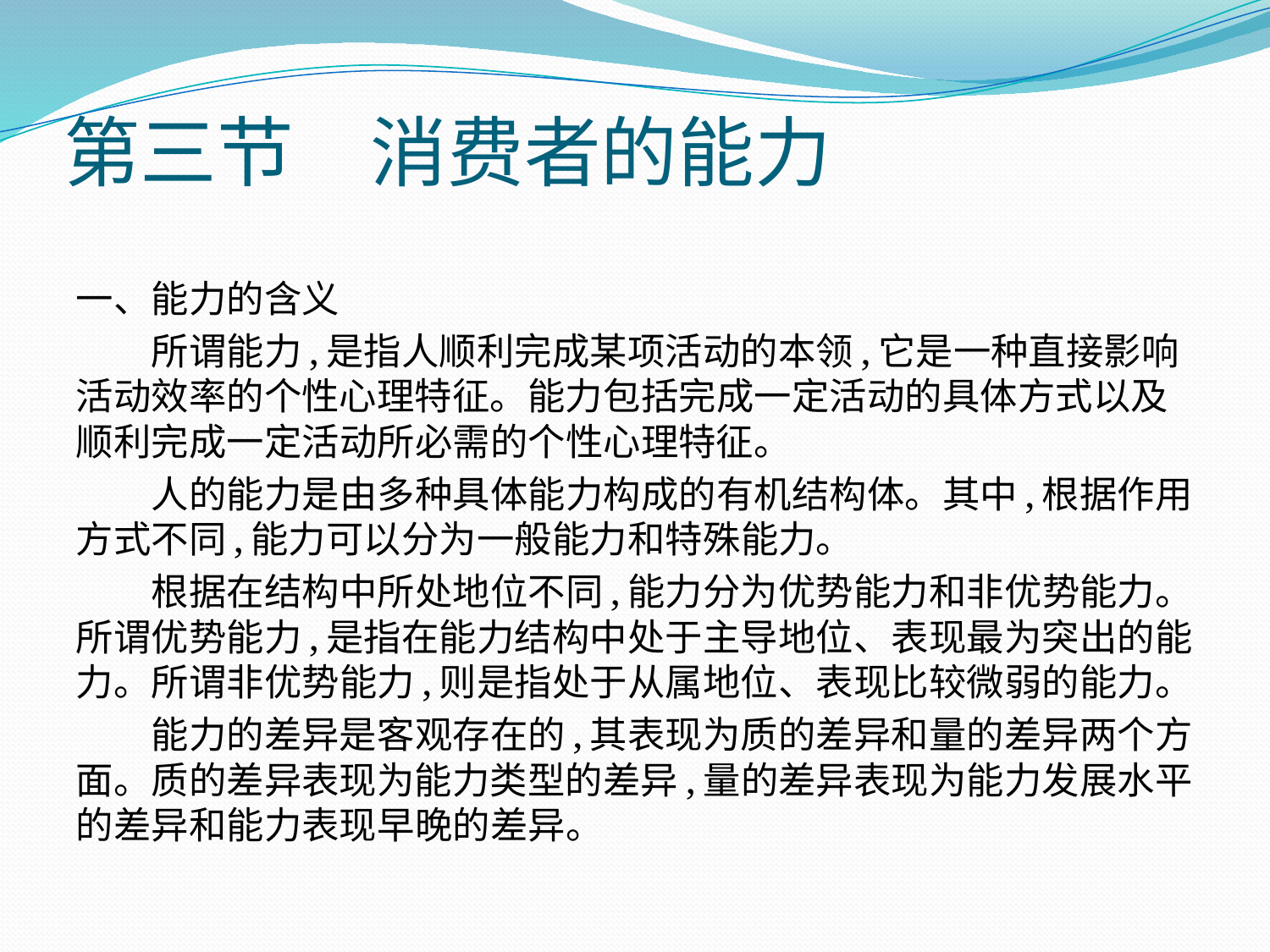

# 第三节　消费者的能力
一、能力的含义
　　所谓能力,是指人顺利完成某项活动的本领,它是一种直接影响活动效率的个性心理特征。能力包括完成一定活动的具体方式以及顺利完成一定活动所必需的个性心理特征。
　　人的能力是由多种具体能力构成的有机结构体。其中,根据作用方式不同,能力可以分为一般能力和特殊能力。
　　根据在结构中所处地位不同,能力分为优势能力和非优势能力。所谓优势能力,是指在能力结构中处于主导地位、表现最为突出的能力。所谓非优势能力,则是指处于从属地位、表现比较微弱的能力。
　　能力的差异是客观存在的,其表现为质的差异和量的差异两个方面。质的差异表现为能力类型的差异,量的差异表现为能力发展水平的差异和能力表现早晚的差异。